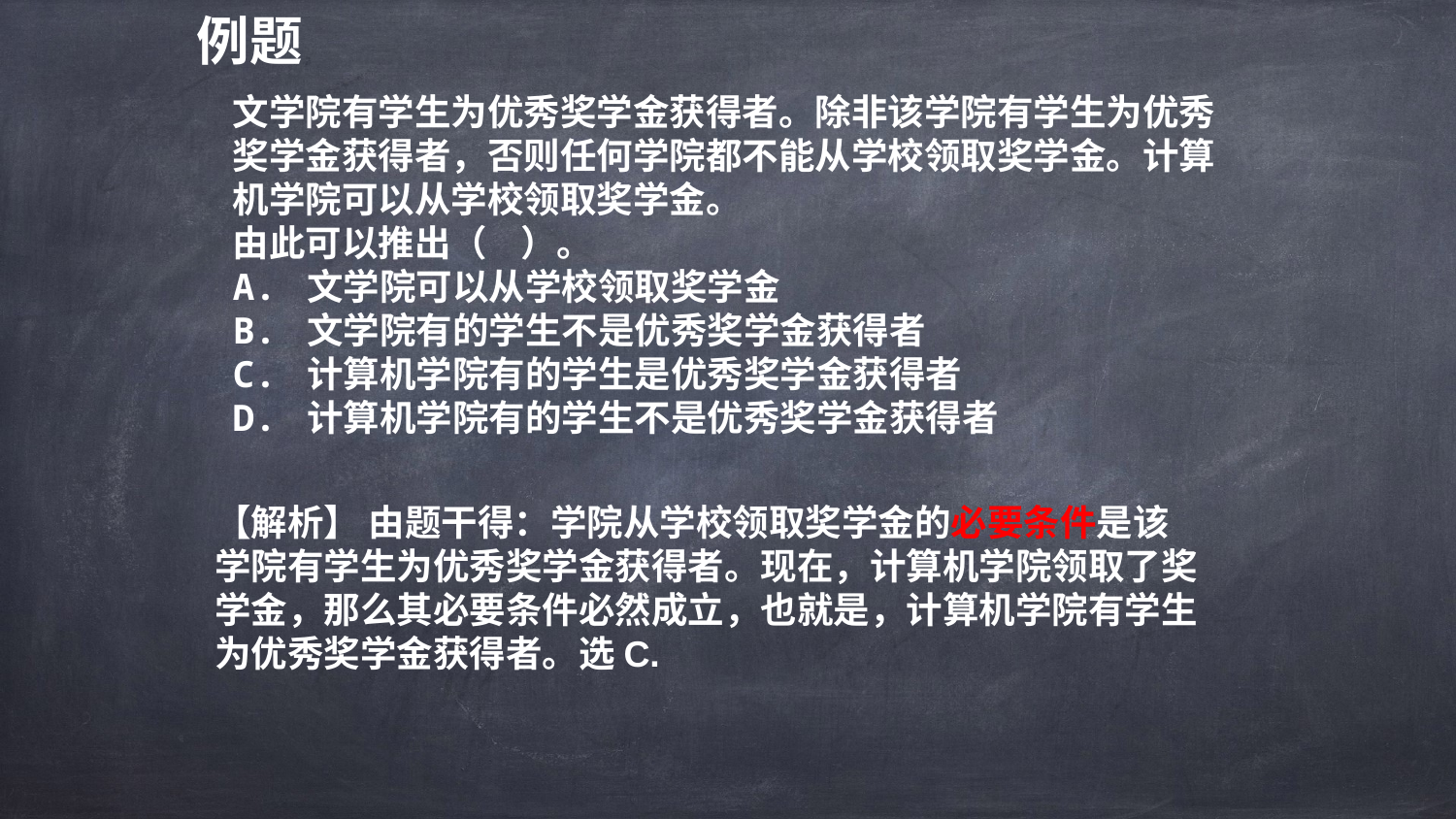

例题
文学院有学生为优秀奖学金获得者。除非该学院有学生为优秀奖学金获得者，否则任何学院都不能从学校领取奖学金。计算机学院可以从学校领取奖学金。
由此可以推出（    ）。
A. 文学院可以从学校领取奖学金
B. 文学院有的学生不是优秀奖学金获得者
C. 计算机学院有的学生是优秀奖学金获得者
D. 计算机学院有的学生不是优秀奖学金获得者
【解析】 由题干得：学院从学校领取奖学金的必要条件是该学院有学生为优秀奖学金获得者。现在，计算机学院领取了奖学金，那么其必要条件必然成立，也就是，计算机学院有学生为优秀奖学金获得者。选C.